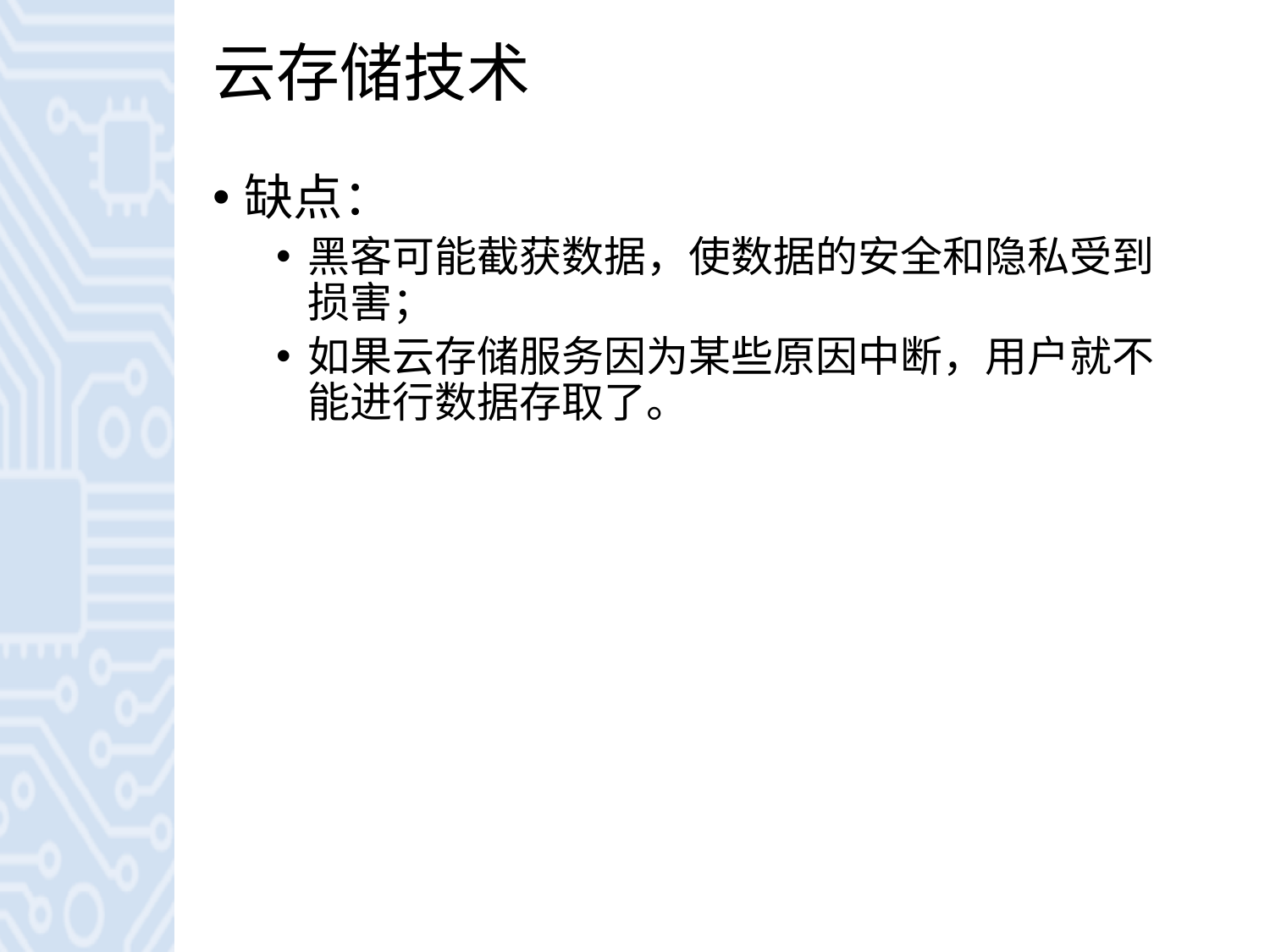

# 云存储技术
缺点：
黑客可能截获数据，使数据的安全和隐私受到损害；
如果云存储服务因为某些原因中断，用户就不能进行数据存取了。